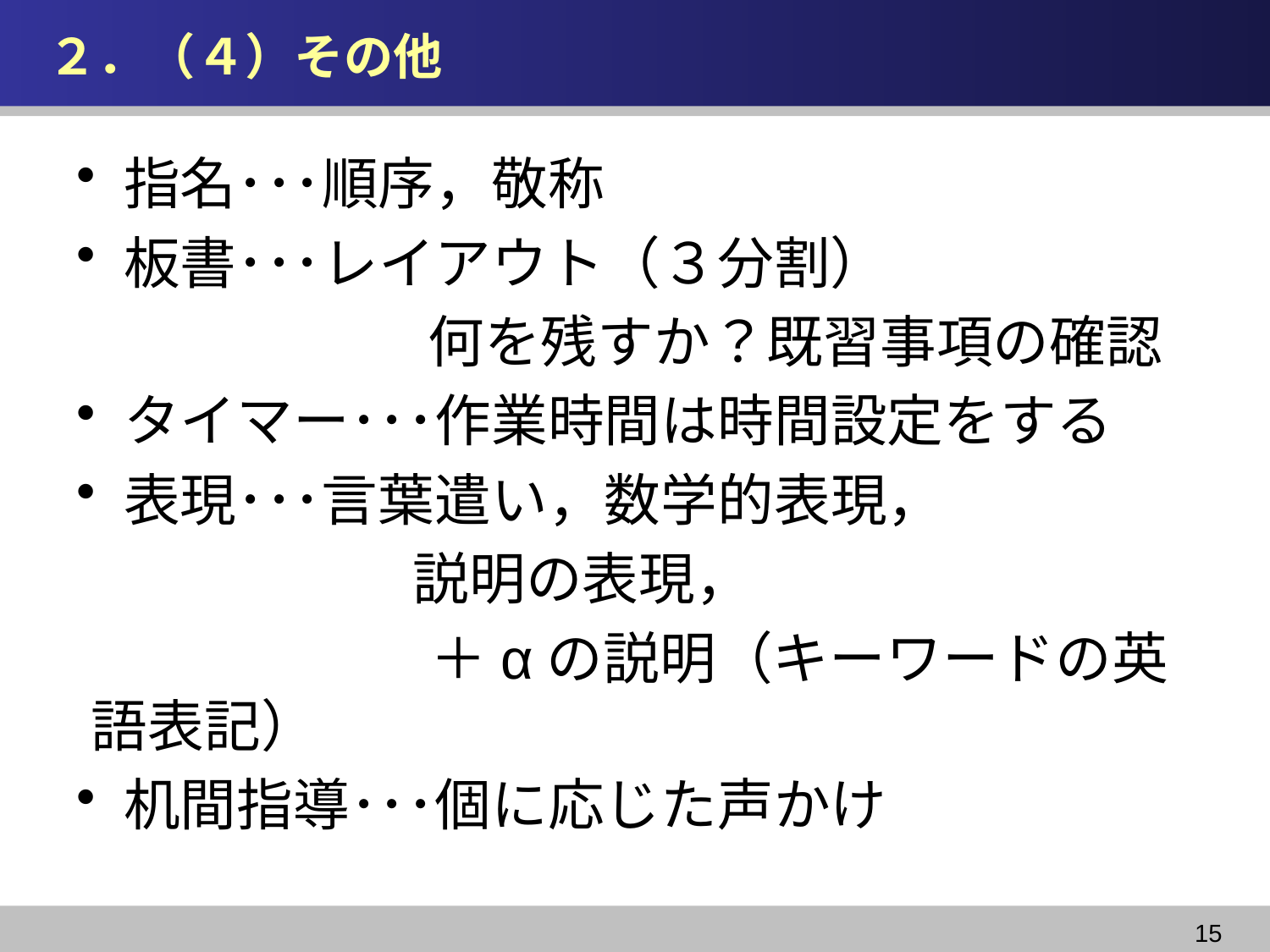

# ２．（４）その他
指名･･･順序，敬称
板書･･･レイアウト（３分割）
　　　　　　 何を残すか？既習事項の確認
タイマー･･･作業時間は時間設定をする
表現･･･言葉遣い，数学的表現，
 　　　　　 説明の表現，
　　　　　　＋αの説明（キーワードの英語表記）
机間指導･･･個に応じた声かけ
15